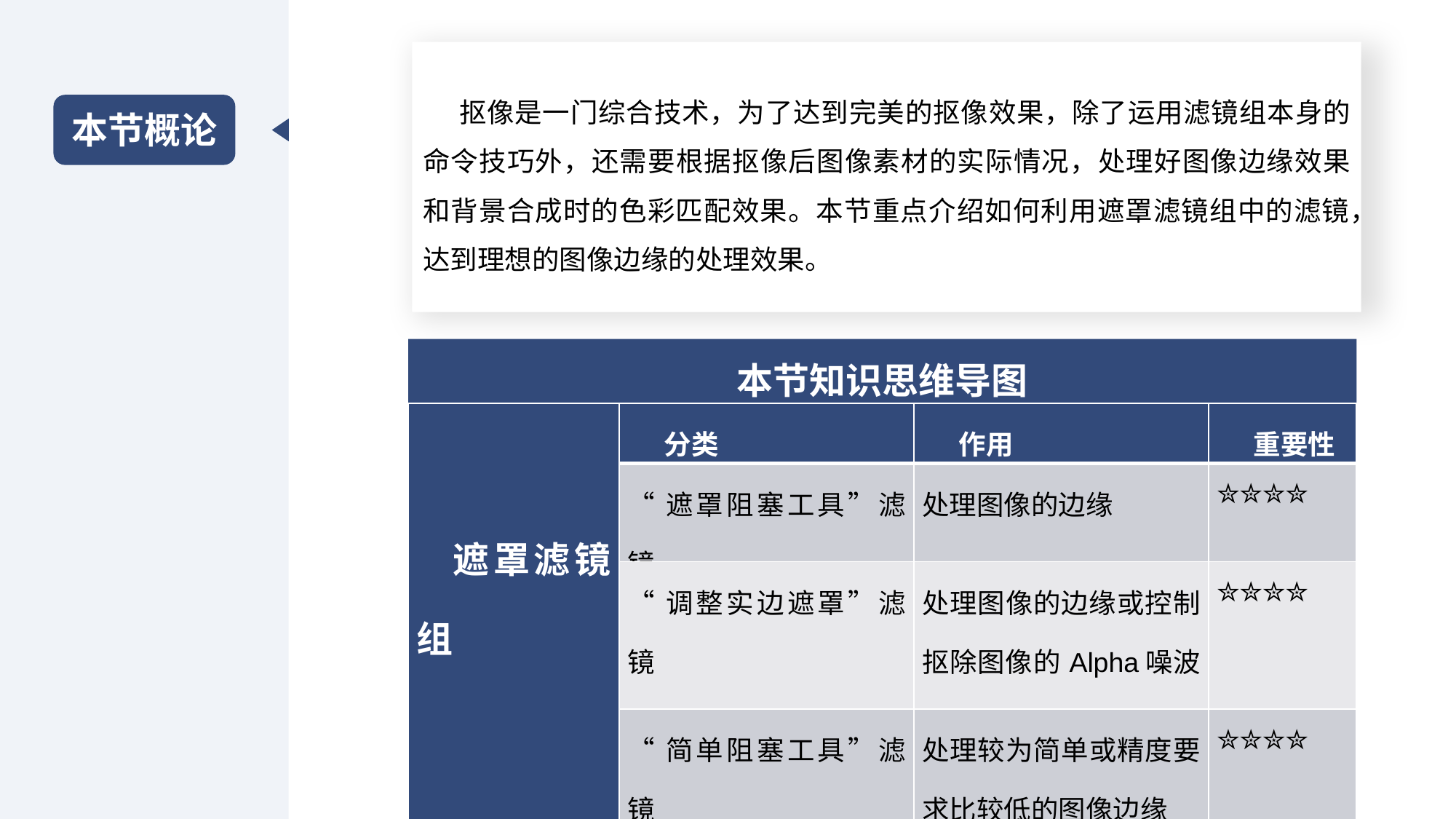

抠像是一门综合技术，为了达到完美的抠像效果，除了运用滤镜组本身的命令技巧外，还需要根据抠像后图像素材的实际情况，处理好图像边缘效果和背景合成时的色彩匹配效果。本节重点介绍如何利用遮罩滤镜组中的滤镜，达到理想的图像边缘的处理效果。

本节概论

本节知识思维导图
| 遮罩滤镜组 | 分类 | 作用 | 重要性 |
| --- | --- | --- | --- |
|  | “遮罩阻塞工具”滤镜 | 处理图像的边缘 | ✮✮✮✮ |
|  | “调整实边遮罩”滤镜 | 处理图像的边缘或控制抠除图像的Alpha噪波干净纯度 | ✮✮✮✮ |
|  | “简单阻塞工具”滤镜 | 处理较为简单或精度要求比较低的图像边缘 | ✮✮✮✮ |